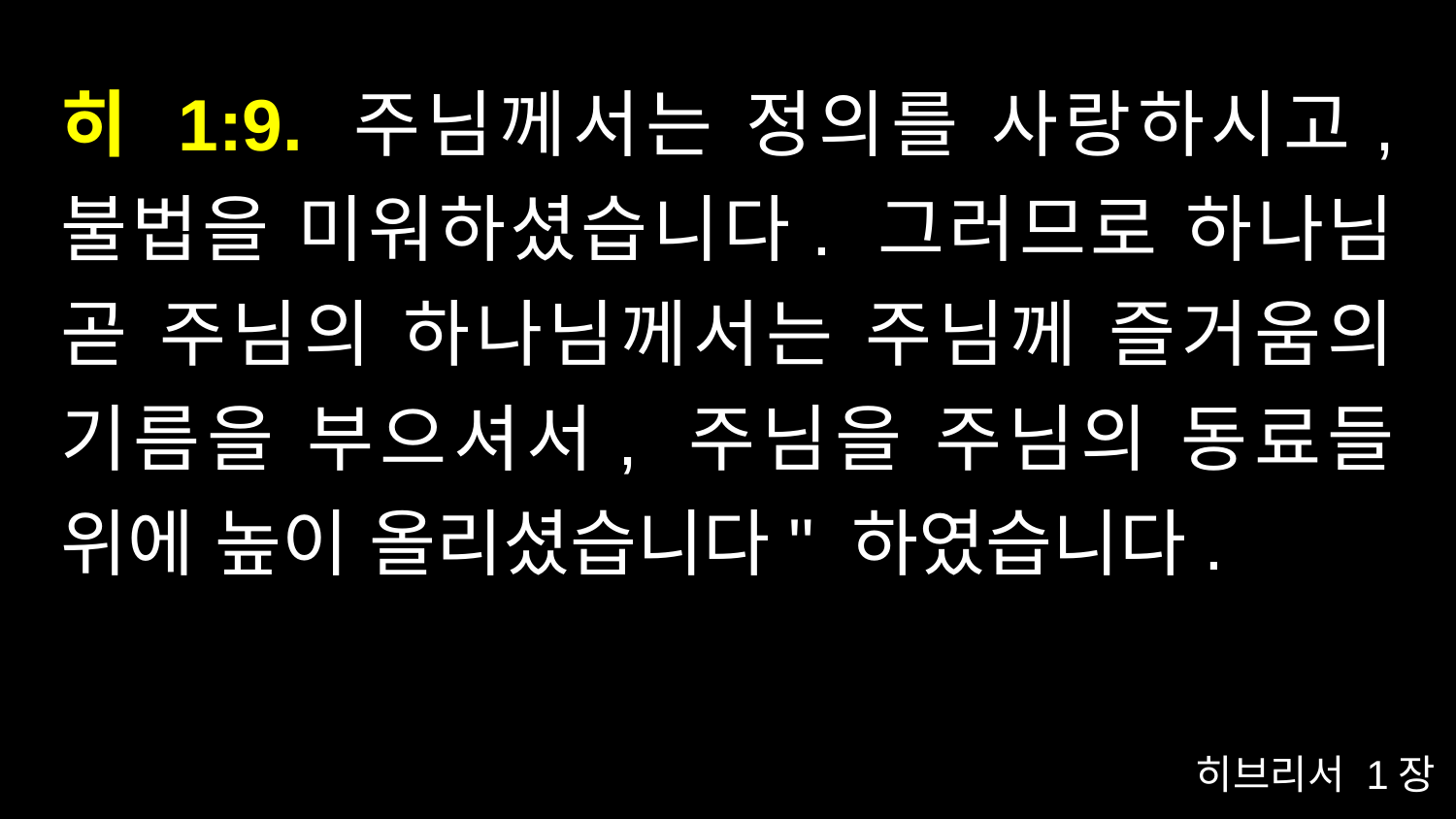

# 히 1:9. 주님께서는 정의를 사랑하시고, 불법을 미워하셨습니다. 그러므로 하나님 곧 주님의 하나님께서는 주님께 즐거움의 기름을 부으셔서, 주님을 주님의 동료들 위에 높이 올리셨습니다" 하였습니다.
히브리서 1장